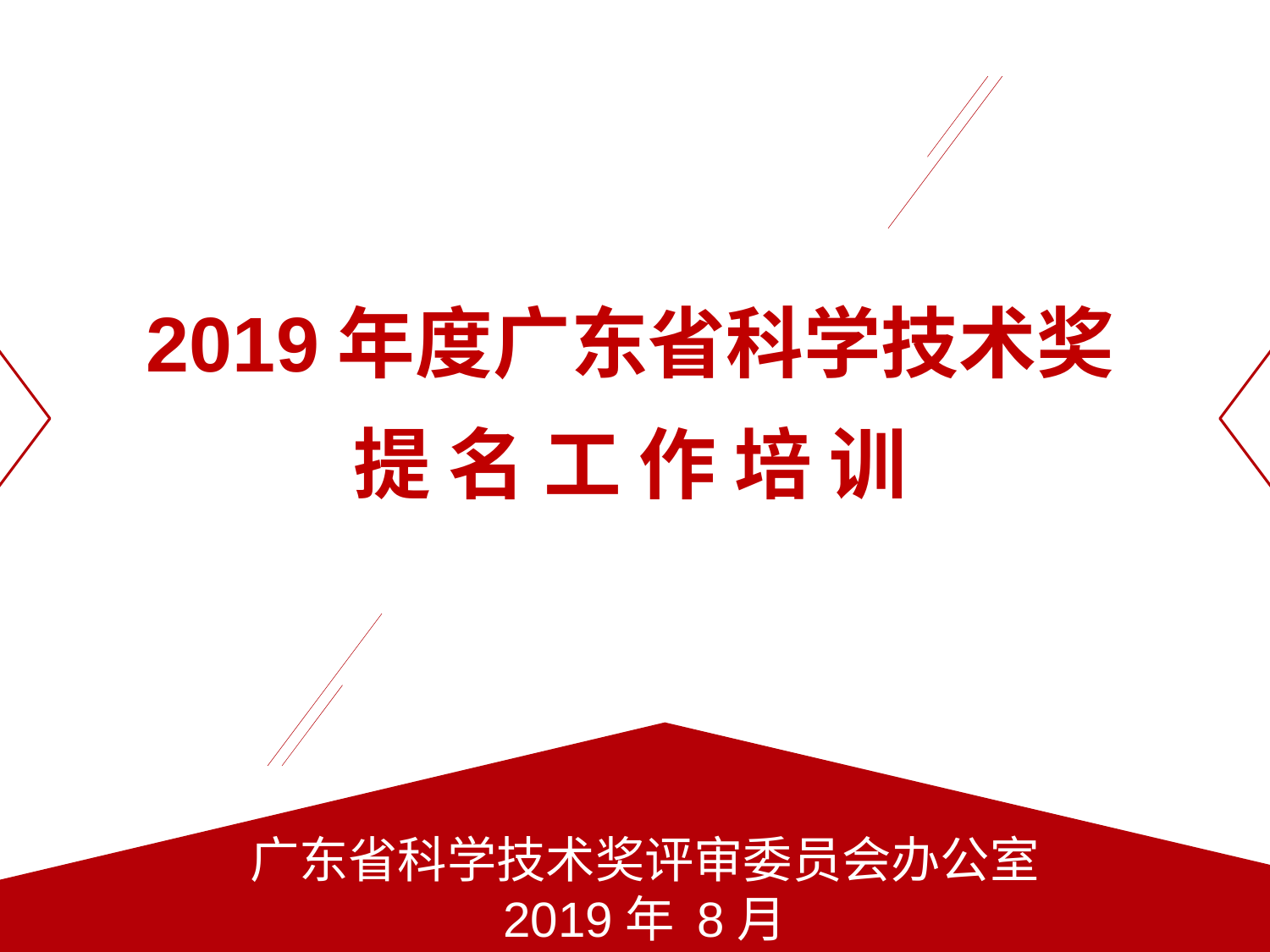

2019年度广东省科学技术奖
提 名 工 作 培 训

广东省科学技术奖评审委员会办公室
2019年 8月